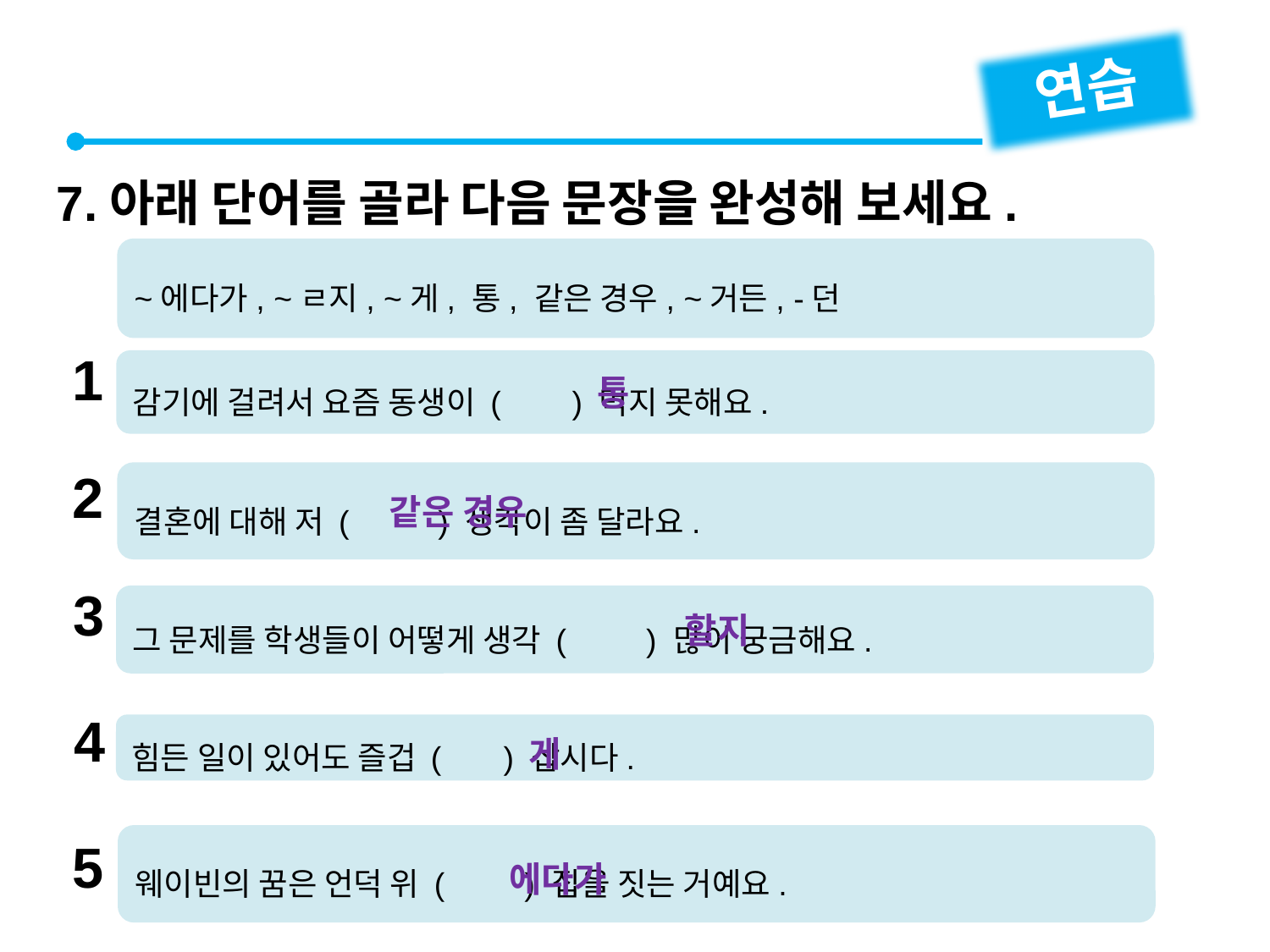

연습
7.아래 단어를 골라 다음 문장을 완성해 보세요.
~에다가, ~ㄹ지, ~게, 통, 같은 경우, ~거든, -던
1
감기에 걸려서 요즘 동생이 (        ) 먹지 못해요.
통
2
결혼에 대해 저 (          ) 생각이 좀 달라요.
같은 경우
3
그 문제를 학생들이 어떻게 생각 (         ) 많이 궁금해요.
할지
4
힘든 일이 있어도 즐겁 (       ) 삽시다.
게
웨이빈의 꿈은 언덕 위 (         ) 집을 짓는 거예요.
5
에다가